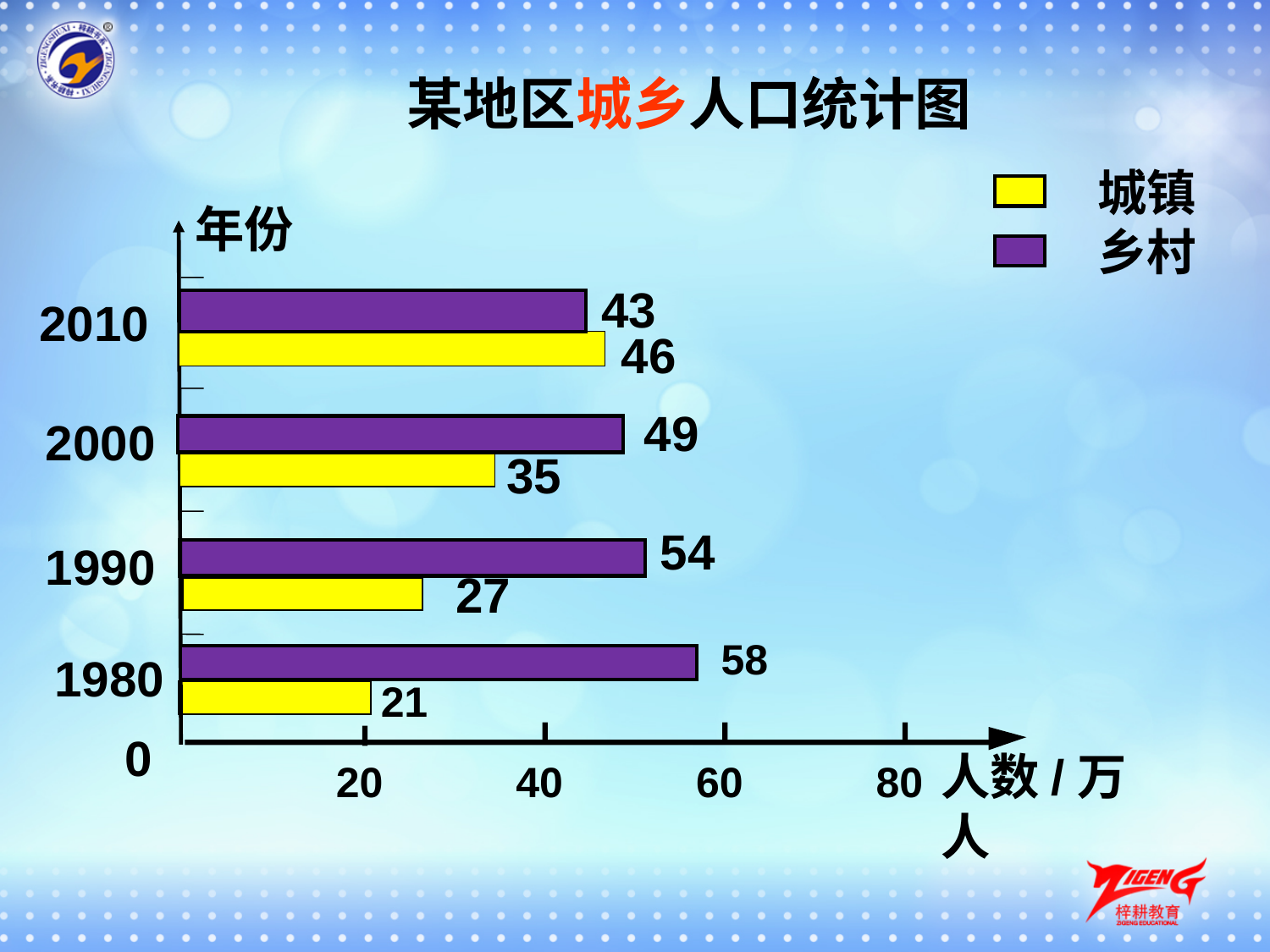

某地区城乡人口统计图

城镇
乡村

年份

43

2010

46

49

2000
35

54
1990
27

58

1980
21
0

人数/万人

20
40
60
80